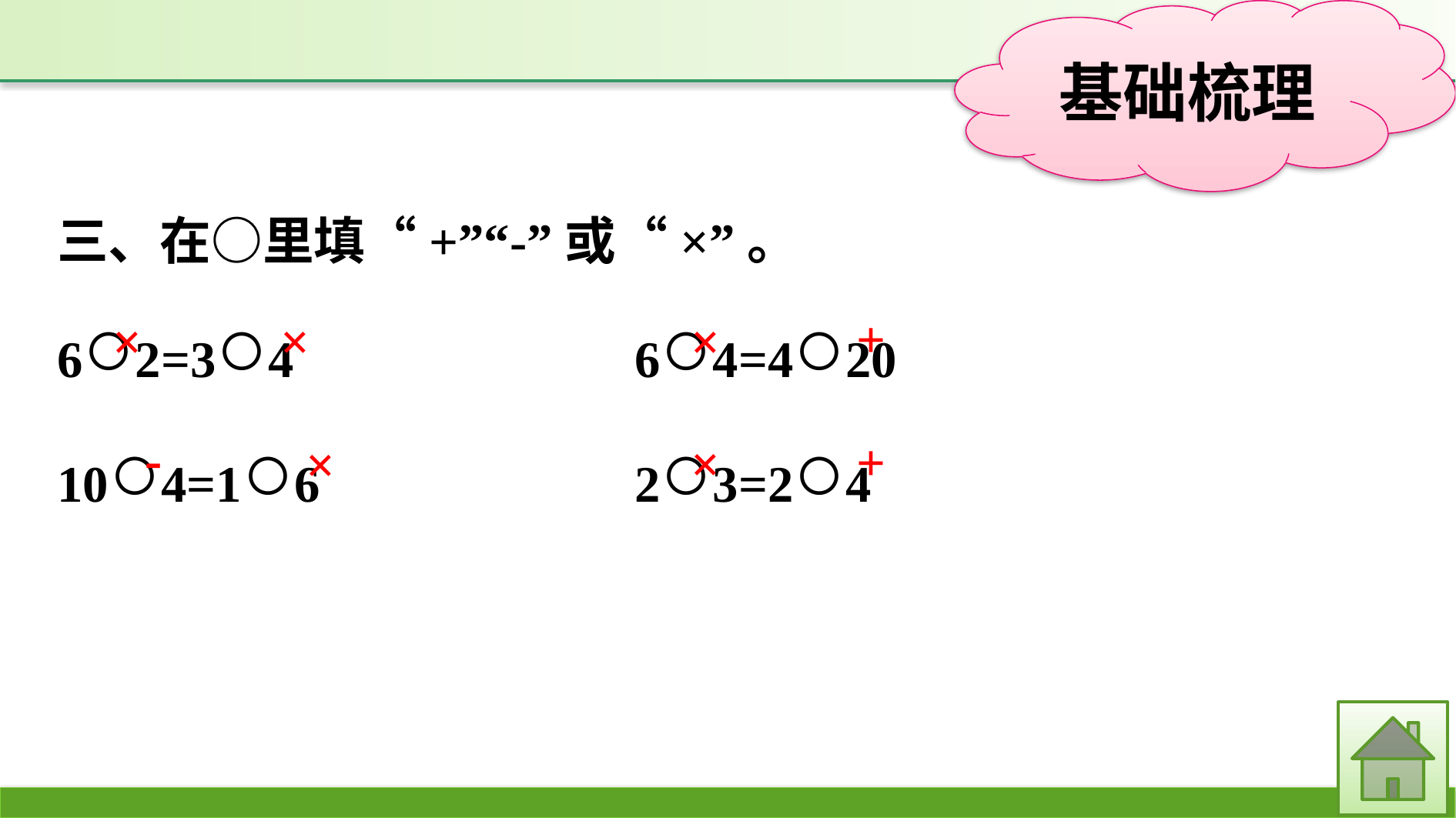

三、在○里填“+”“-”或“×”。
6○2=3○4　			6○4=4○20
10○4=1○6 			2○3=2○4
+
×
×
×
-
+
×
×